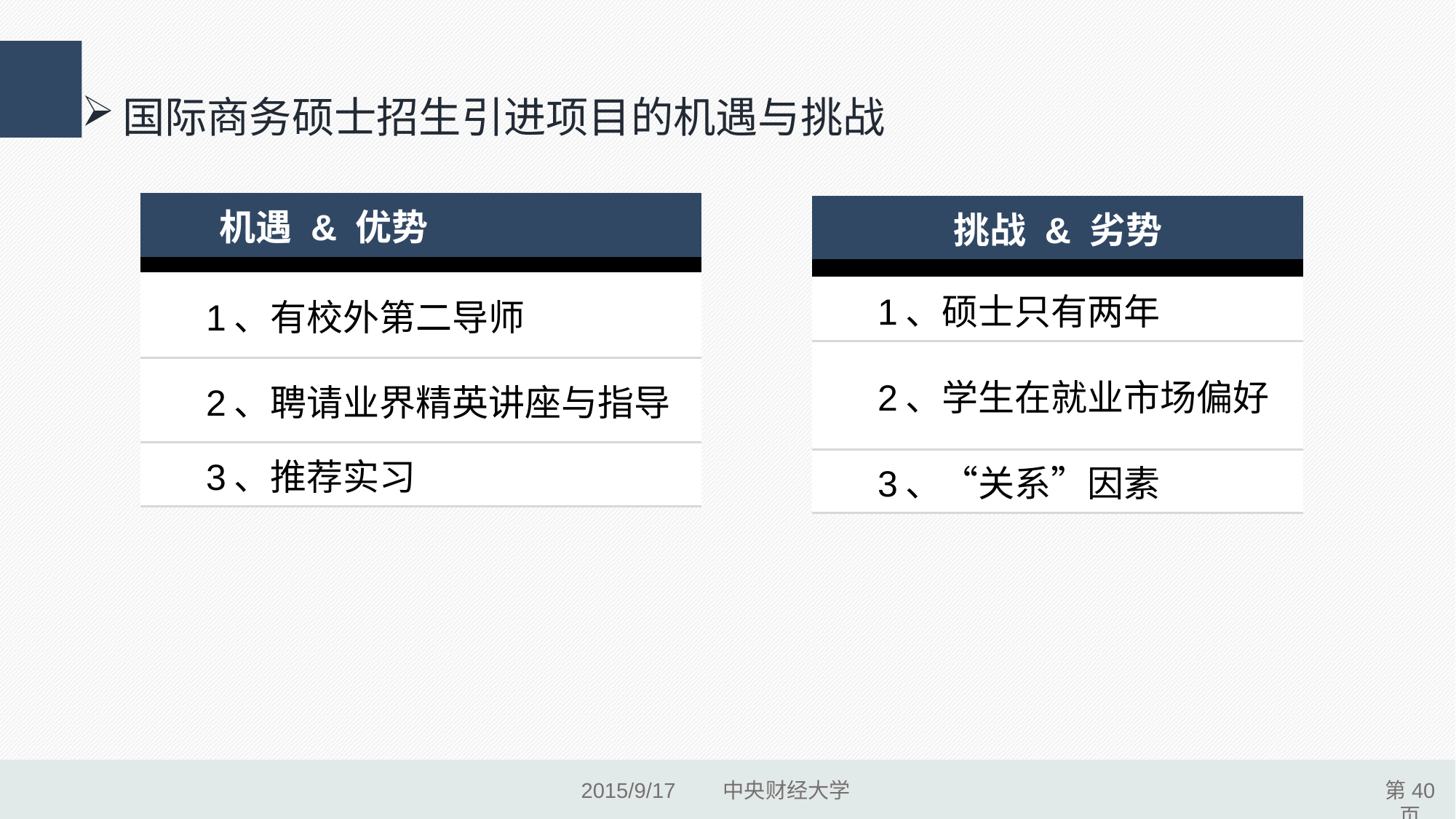

国际商务硕士招生引进项目的机遇与挑战
| 机遇 & 优势 |
| --- |
|  |
| 1、有校外第二导师 |
| 2、聘请业界精英讲座与指导 |
| 3、推荐实习 |
| 挑战 & 劣势 |
| --- |
|  |
| 1、硕士只有两年 |
| 2、学生在就业市场偏好 |
| 3、“关系”因素 |
2015/9/17       中央财经大学
第40页